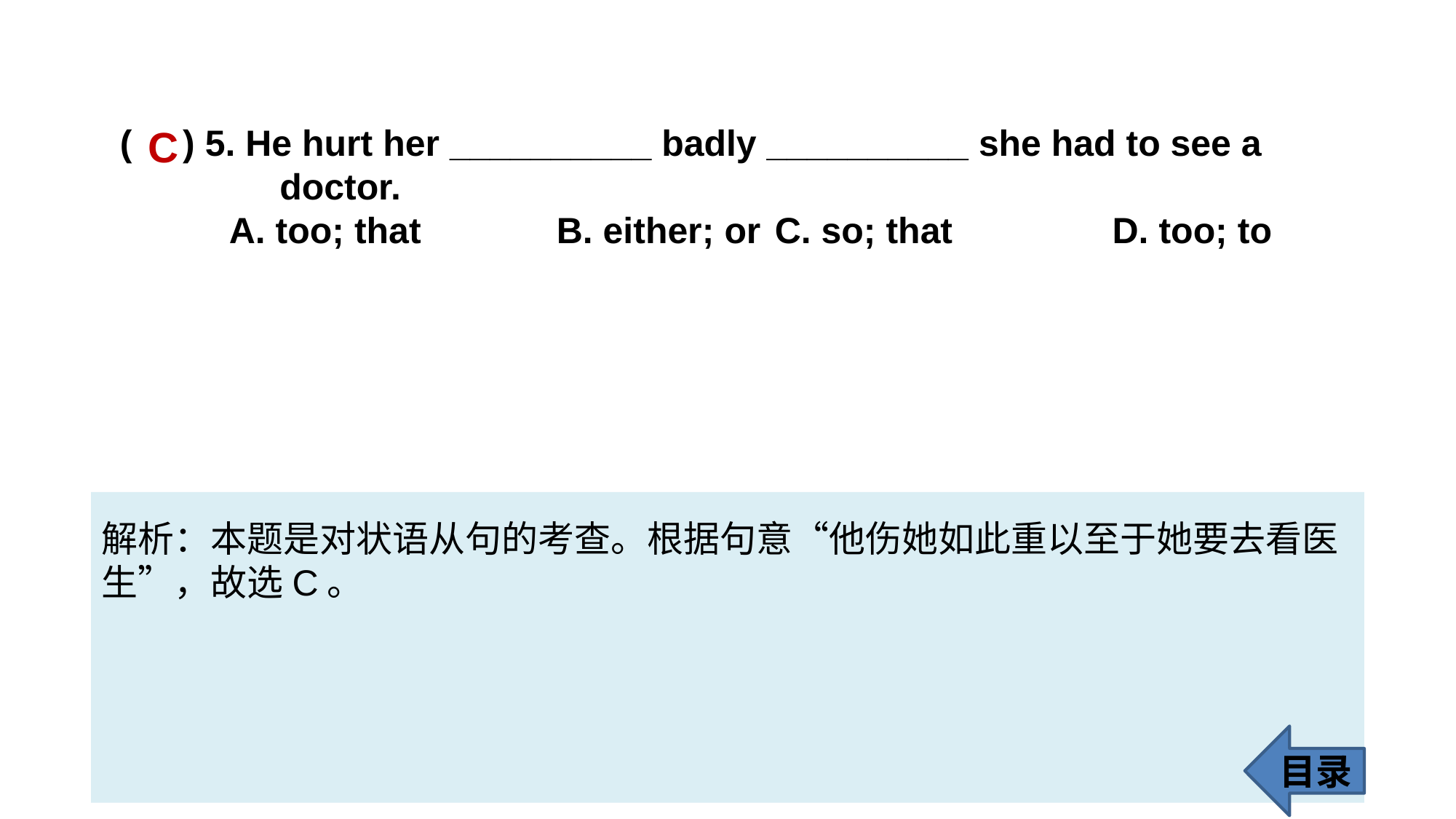

(     ) 5. He hurt her __________ badly __________ she had to see a 	  	     doctor.
	A. too; that 		B. either; or 	C. so; that		 D. too; to
C

解析：本题是对状语从句的考查。根据句意“他伤她如此重以至于她要去看医
生”，故选C。
目录
64